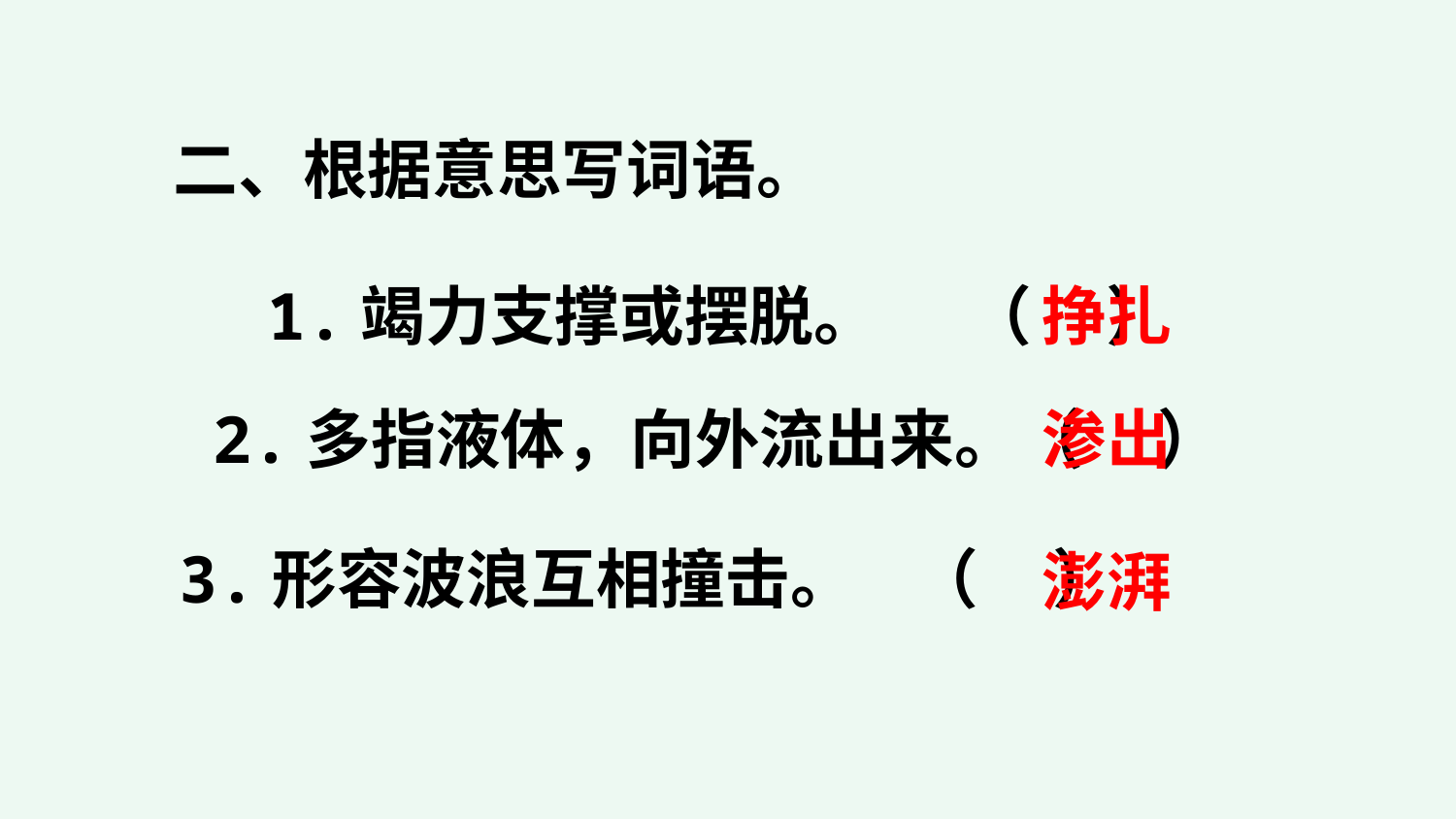

二、根据意思写词语。
挣扎
1.竭力支撑或摆脱。      （     ）
渗出
2.多指液体，向外流出来。（     ）
3.形容波浪互相撞击。    （     ）
澎湃